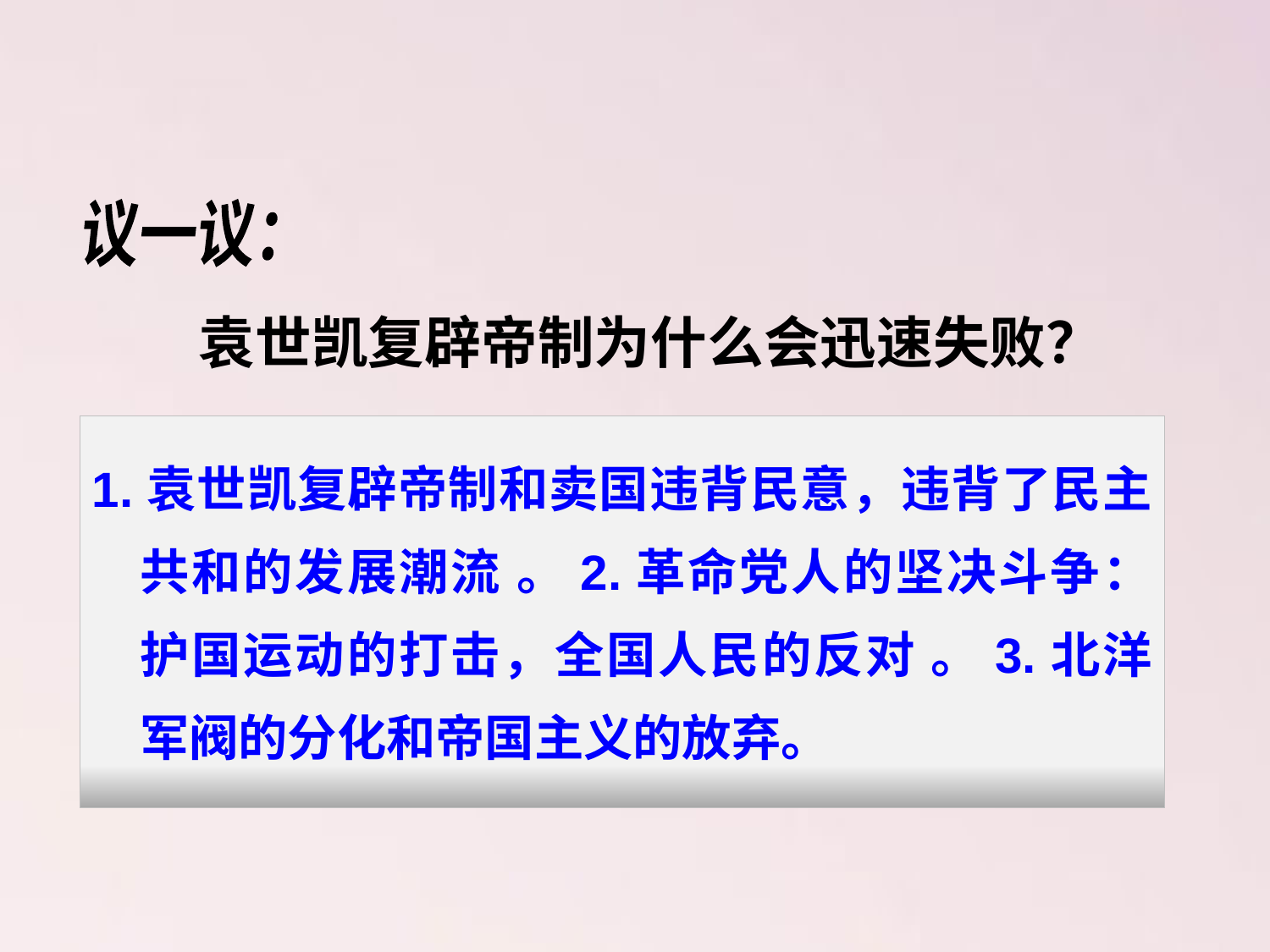

议一议：
袁世凯复辟帝制为什么会迅速失败？

1.袁世凯复辟帝制和卖国违背民意，违背了民主共和的发展潮流 。2.革命党人的坚决斗争：护国运动的打击，全国人民的反对 。3.北洋军阀的分化和帝国主义的放弃。